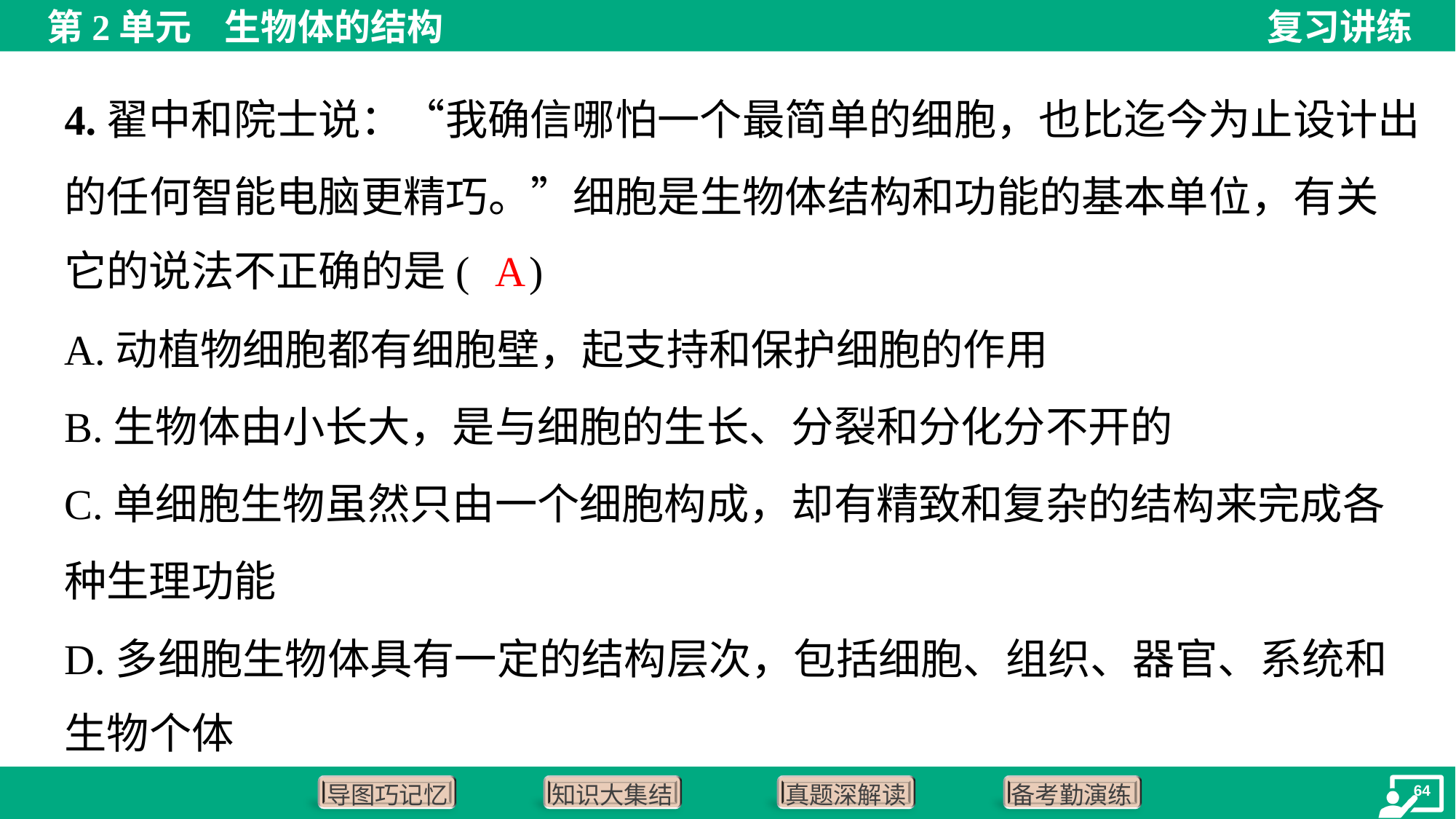

4.翟中和院士说：“我确信哪怕一个最简单的细胞，也比迄今为止设计出
的任何智能电脑更精巧。”细胞是生物体结构和功能的基本单位，有关
它的说法不正确的是(     )
A
A.动植物细胞都有细胞壁，起支持和保护细胞的作用
B.生物体由小长大，是与细胞的生长、分裂和分化分不开的
C.单细胞生物虽然只由一个细胞构成，却有精致和复杂的结构来完成各
种生理功能
D.多细胞生物体具有一定的结构层次，包括细胞、组织、器官、系统和
生物个体